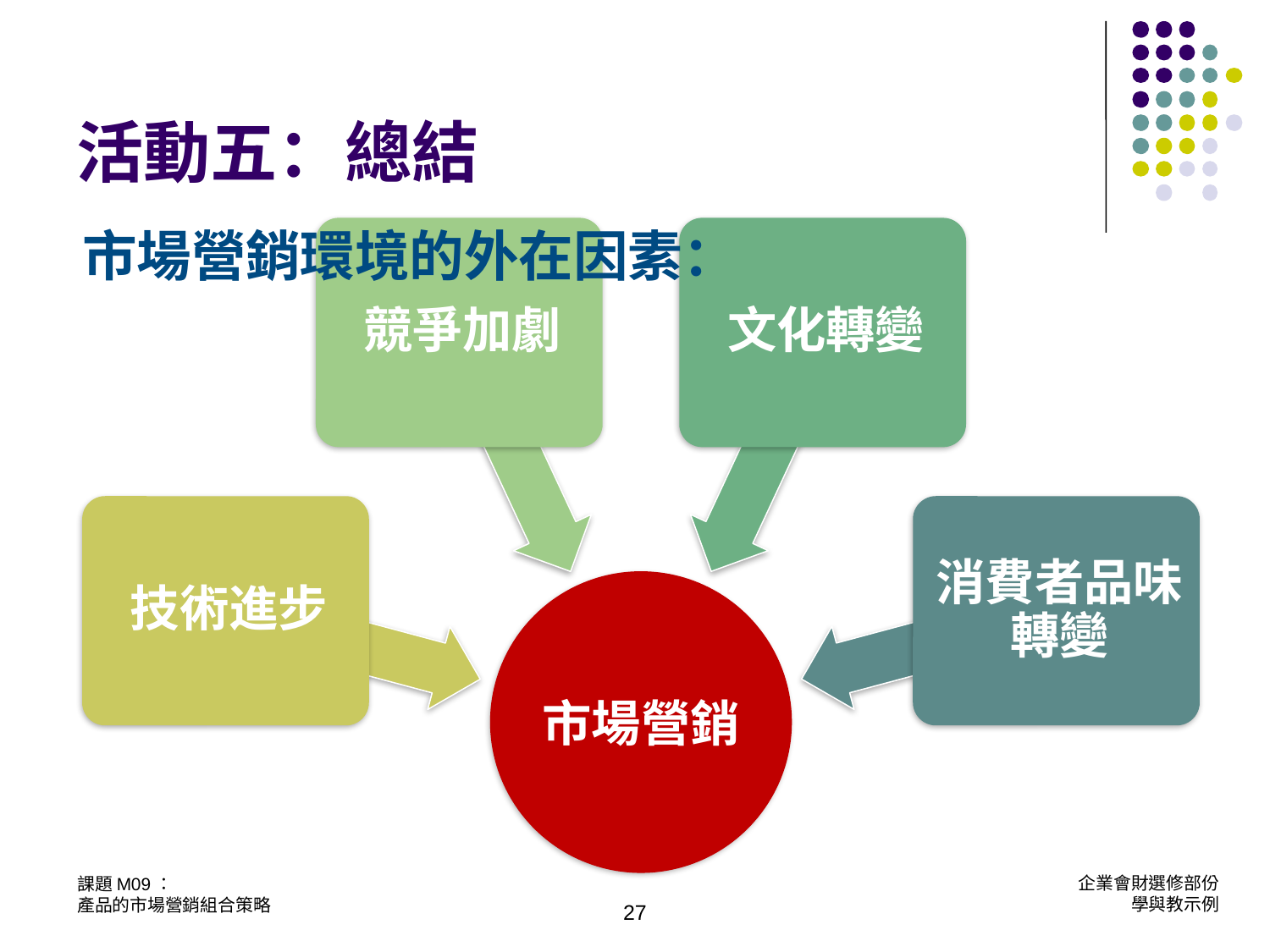

活動五：總結
市場營銷
技術進步
競爭加劇
文化轉變
消費者品味轉變
市場營銷環境的外在因素：

27